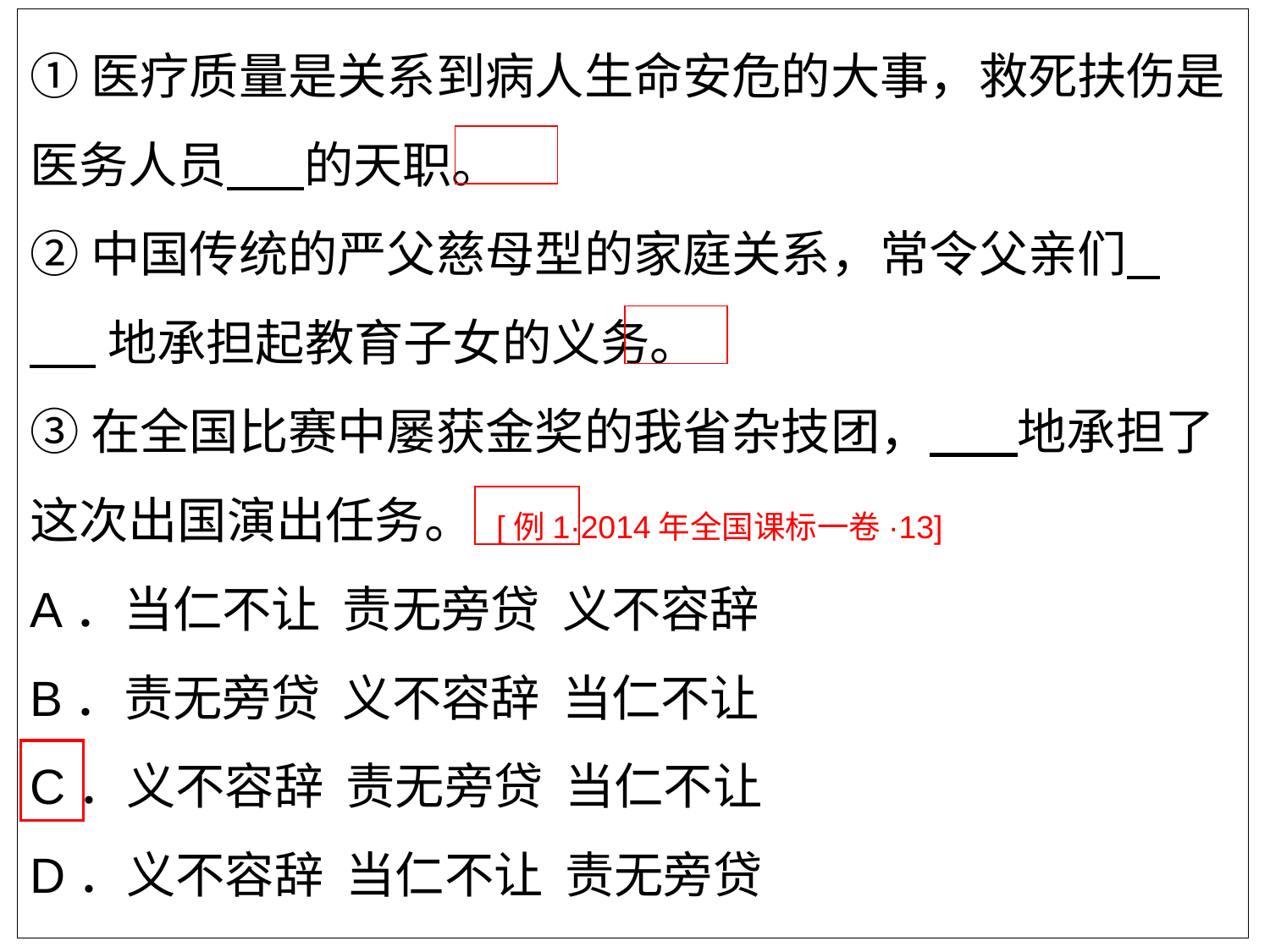

①医疗质量是关系到病人生命安危的大事，救死扶伤是医务人员       的天职。                        *
②中国传统的严父慈母型的家庭关系，常令父亲们   **
      地承担起教育子女的义务。                 *
③在全国比赛中屡获金奖的我省杂技团，        地承担了这次出国演出任务。 [例1·2014年全国课标一卷·13] *
A．当仁不让  责无旁贷  义不容辞
B．责无旁贷  义不容辞  当仁不让
C．义不容辞  责无旁贷  当仁不让
D．义不容辞  当仁不让  责无旁贷